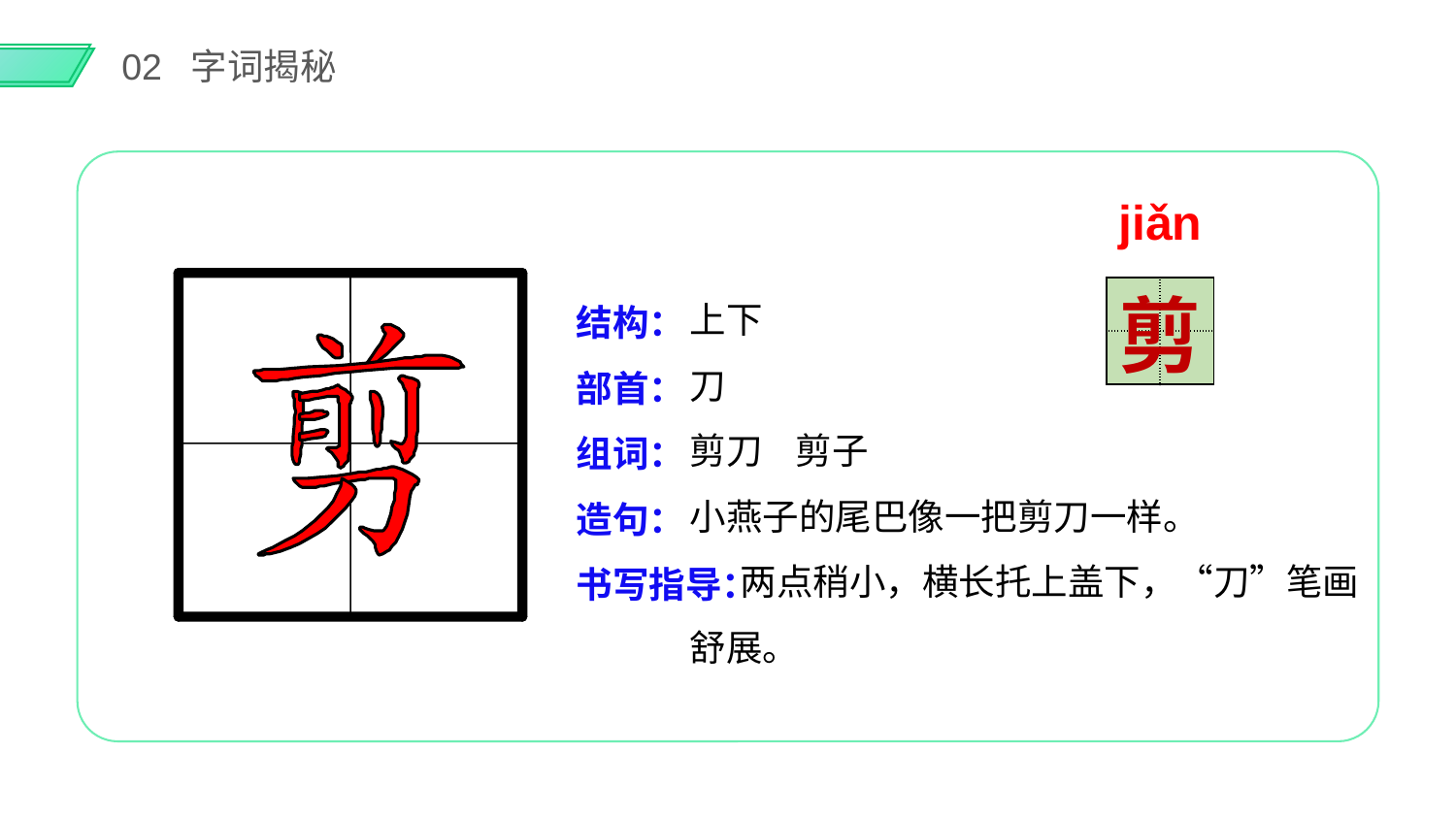

02  字词揭秘
jiǎn
上下
刀
剪刀    剪子
小燕子的尾巴像一把剪刀一样。
     两点稍小，横长托上盖下，“刀”笔画舒展。

结构：
部首：
组词：
造句：
书写指导：
|  |  |
| --- | --- |
|  |  |
剪